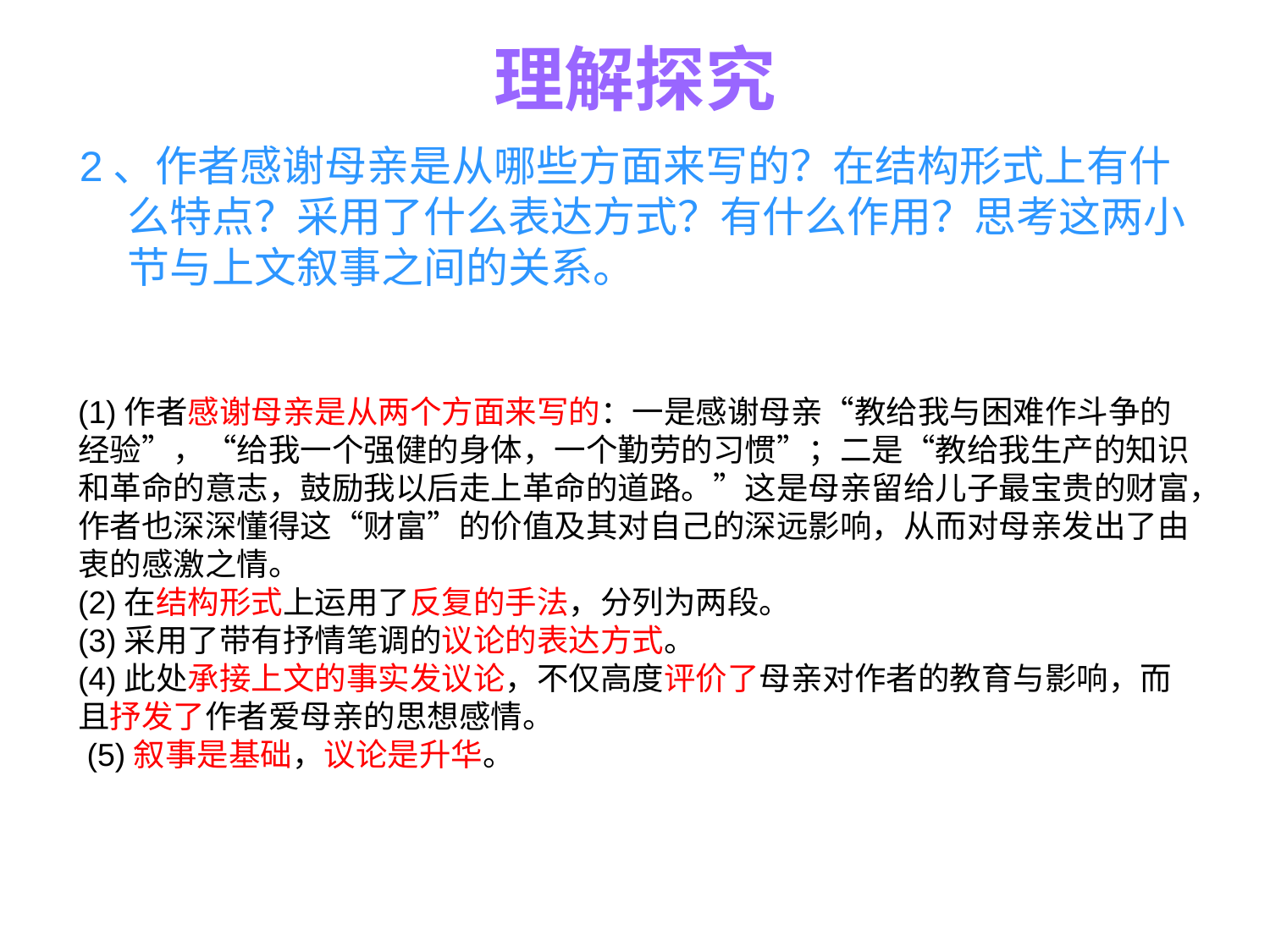

# 理解探究
2、作者感谢母亲是从哪些方面来写的？在结构形式上有什么特点？采用了什么表达方式？有什么作用？思考这两小节与上文叙事之间的关系。

(1)作者感谢母亲是从两个方面来写的：一是感谢母亲“教给我与困难作斗争的经验”，“给我一个强健的身体，一个勤劳的习惯”；二是“教给我生产的知识和革命的意志，鼓励我以后走上革命的道路。”这是母亲留给儿子最宝贵的财富，作者也深深懂得这“财富”的价值及其对自己的深远影响，从而对母亲发出了由衷的感激之情。
(2)在结构形式上运用了反复的手法，分列为两段。
(3)采用了带有抒情笔调的议论的表达方式。
(4)此处承接上文的事实发议论，不仅高度评价了母亲对作者的教育与影响，而且抒发了作者爱母亲的思想感情。
 (5)叙事是基础，议论是升华。
11